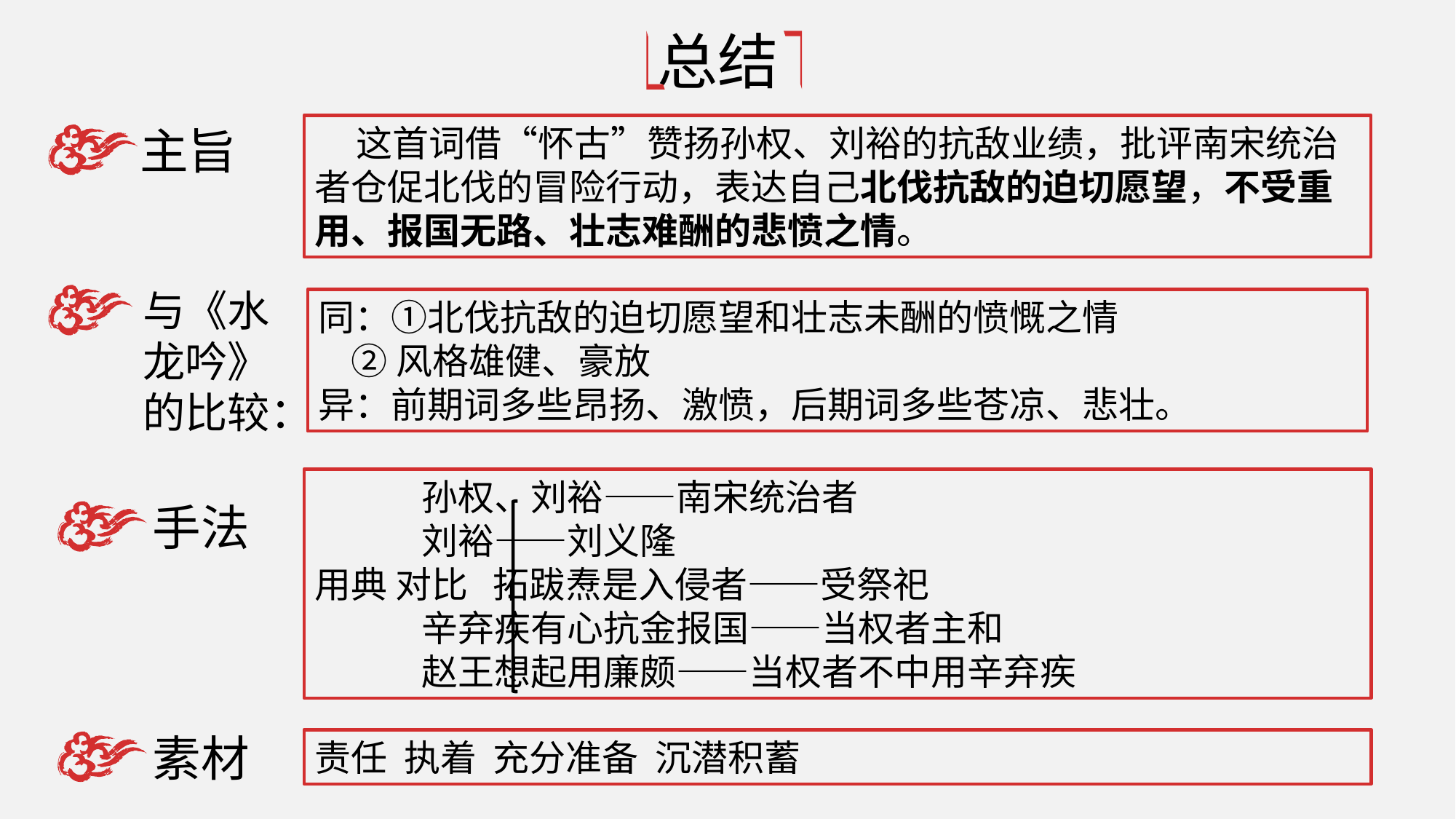

总结

主旨

    这首词借“怀古”赞扬孙权、刘裕的抗敌业绩，批评南宋统治者仓促北伐的冒险行动，表达自己北伐抗敌的迫切愿望，不受重用、报国无路、壮志难酬的悲愤之情。
与《水龙吟》的比较：

同：①北伐抗敌的迫切愿望和壮志未酬的愤慨之情
    ②风格雄健、豪放
异：前期词多些昂扬、激愤，后期词多些苍凉、悲壮。
            孙权、刘裕——南宋统治者
            刘裕——刘义隆
用典 对比   拓跋焘是入侵者——受祭祀
            辛弃疾有心抗金报国——当权者主和
            赵王想起用廉颇——当权者不中用辛弃疾
手法

素材

责任  执着  充分准备  沉潜积蓄